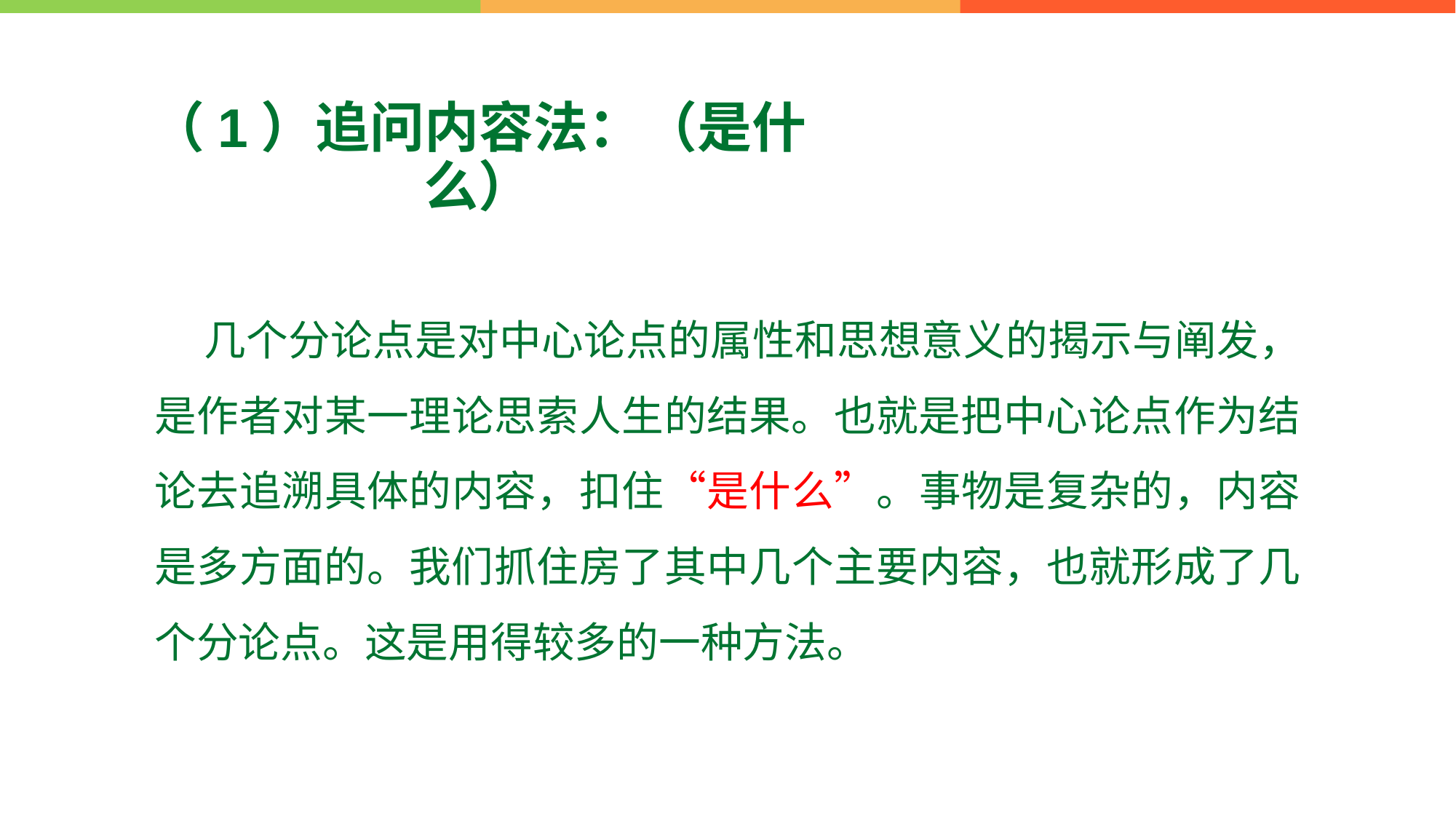

# （1）追问内容法：（是什么）
     几个分论点是对中心论点的属性和思想意义的揭示与阐发，是作者对某一理论思索人生的结果。也就是把中心论点作为结论去追溯具体的内容，扣住“是什么”。事物是复杂的，内容是多方面的。我们抓住房了其中几个主要内容，也就形成了几个分论点。这是用得较多的一种方法。